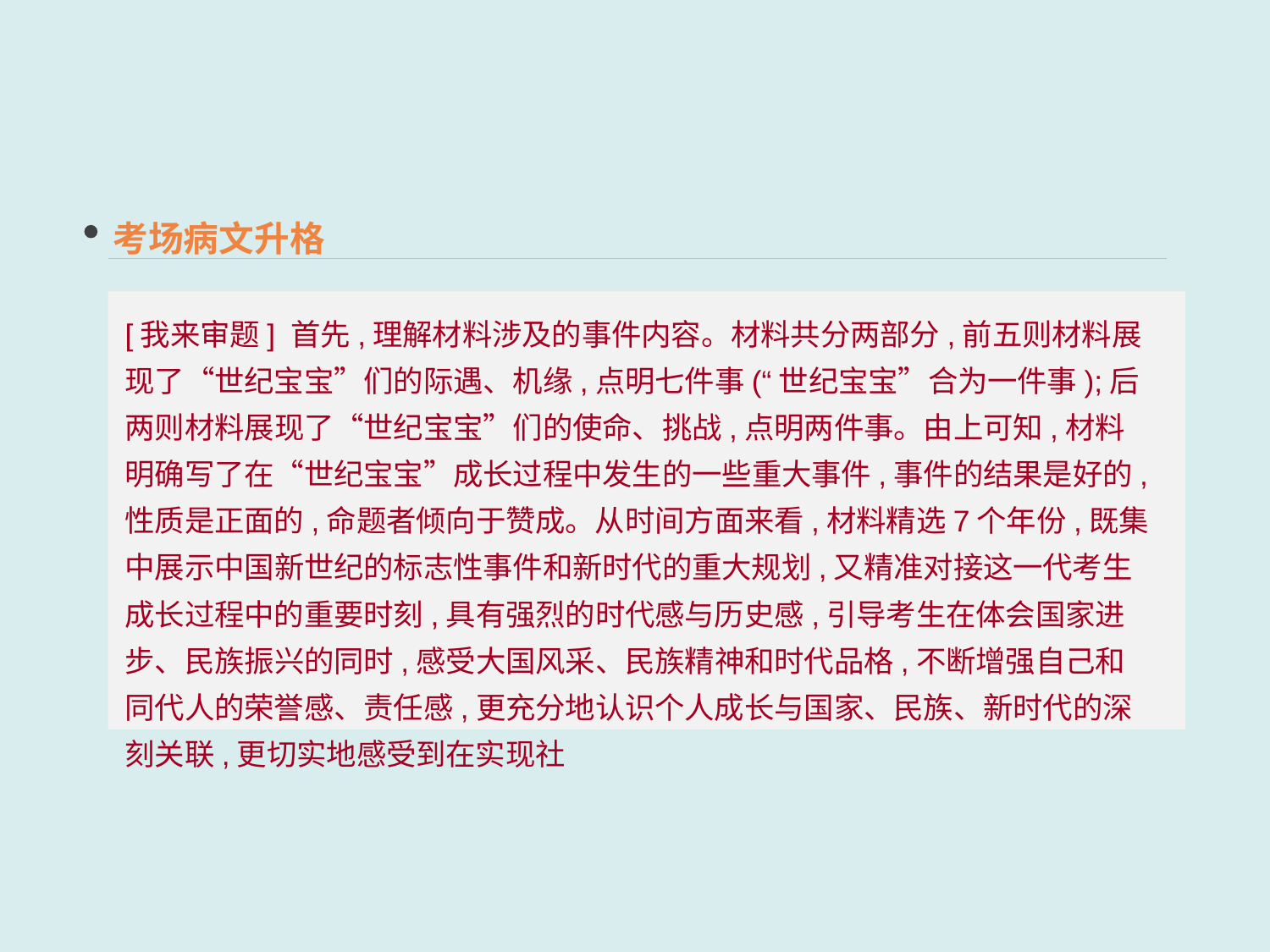

考场病文升格

[我来审题] 首先,理解材料涉及的事件内容。材料共分两部分,前五则材料展现了“世纪宝宝”们的际遇、机缘,点明七件事(“世纪宝宝”合为一件事);后两则材料展现了“世纪宝宝”们的使命、挑战,点明两件事。由上可知,材料明确写了在“世纪宝宝”成长过程中发生的一些重大事件,事件的结果是好的,性质是正面的,命题者倾向于赞成。从时间方面来看,材料精选7个年份,既集中展示中国新世纪的标志性事件和新时代的重大规划,又精准对接这一代考生成长过程中的重要时刻,具有强烈的时代感与历史感,引导考生在体会国家进步、民族振兴的同时,感受大国风采、民族精神和时代品格,不断增强自己和同代人的荣誉感、责任感,更充分地认识个人成长与国家、民族、新时代的深刻关联,更切实地感受到在实现社